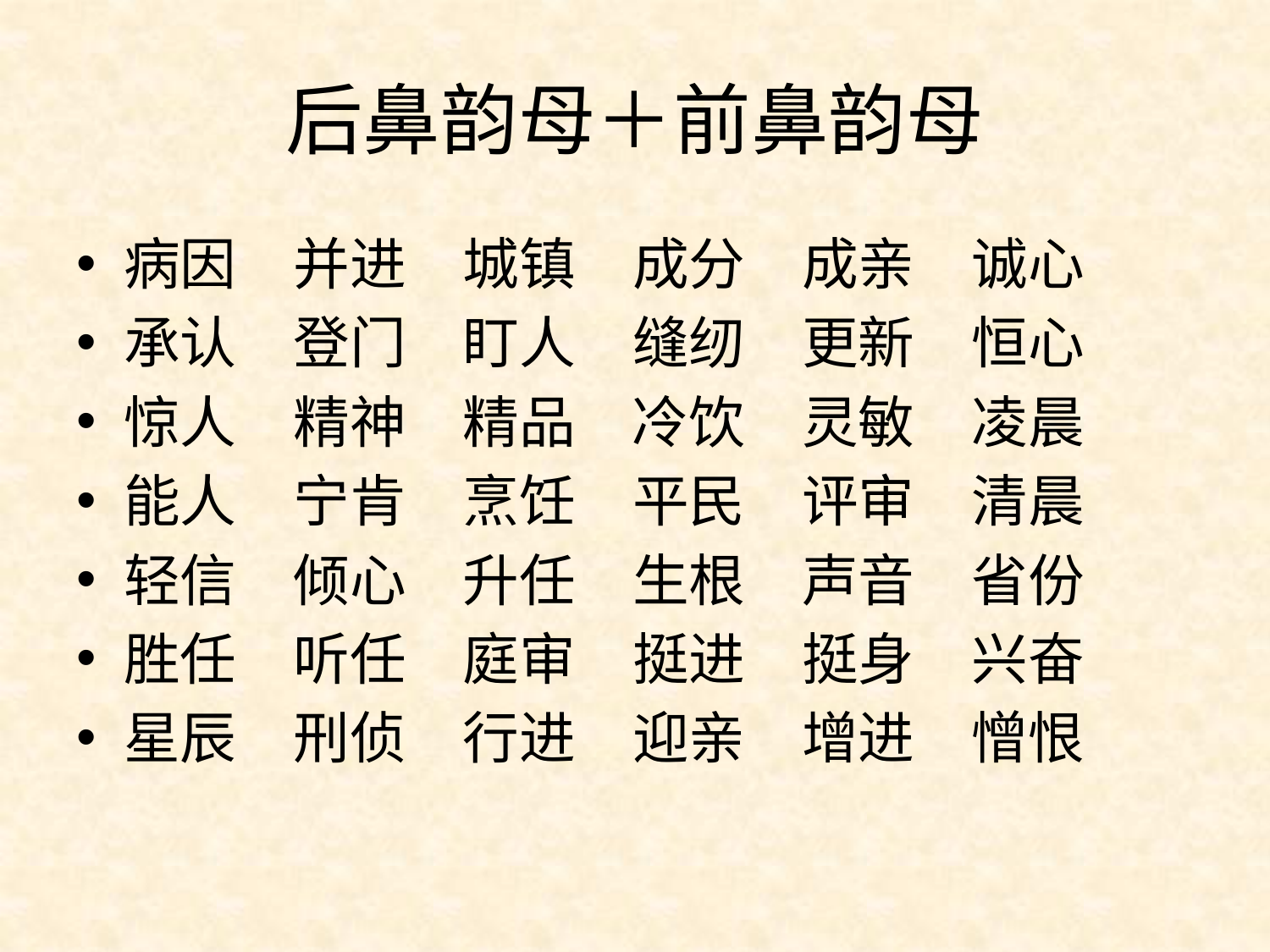

后鼻韵母＋前鼻韵母
病因　并进　城镇　成分　成亲　诚心
承认　登门　盯人　缝纫　更新　恒心
惊人　精神　精品　冷饮　灵敏　凌晨
能人　宁肯　烹饪　平民　评审　清晨
轻信　倾心　升任　生根　声音　省份
胜任　听任　庭审　挺进　挺身　兴奋
星辰　刑侦　行进　迎亲　增进　憎恨